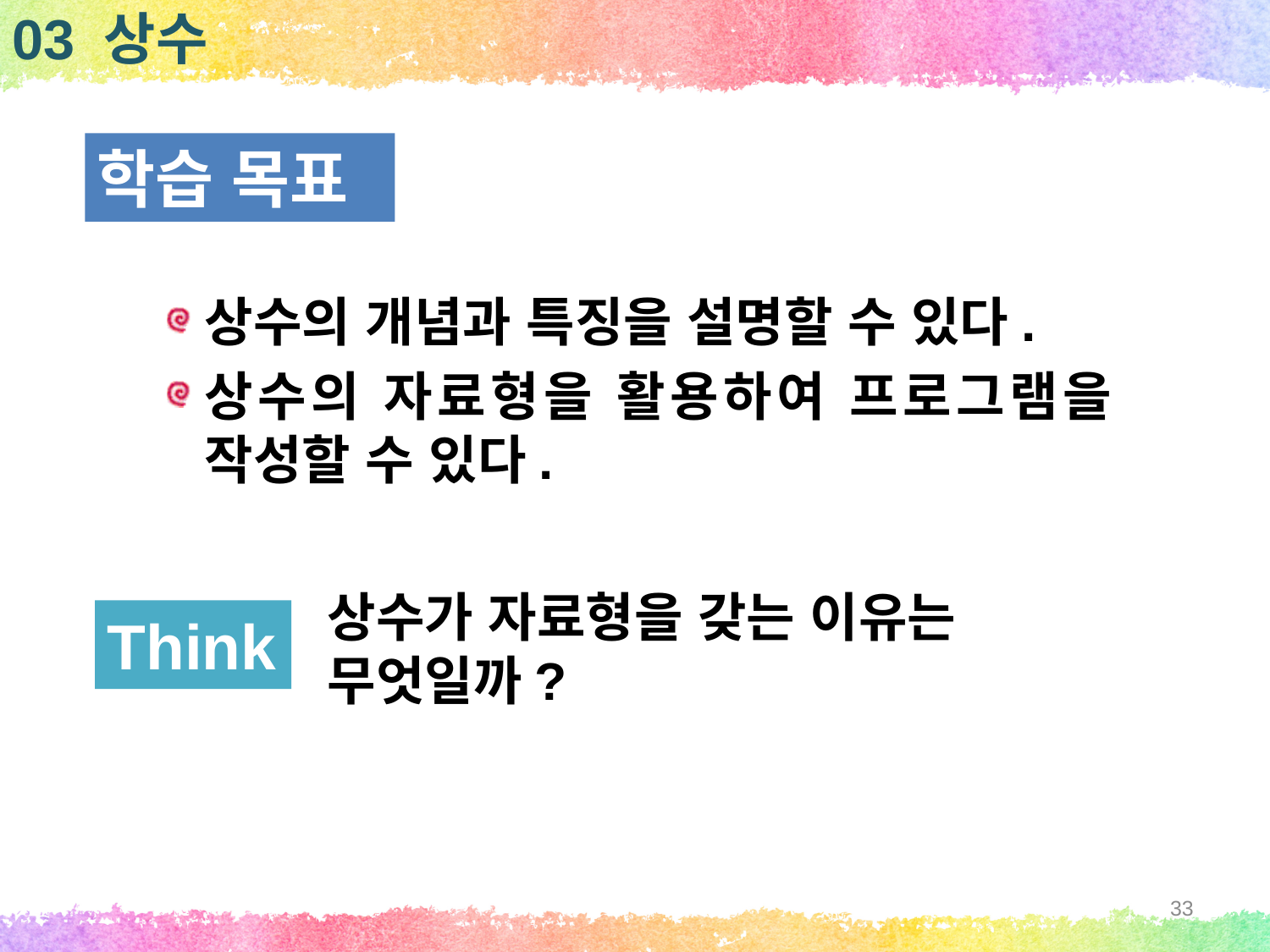

03 상수
학습 목표
상수의 개념과 특징을 설명할 수 있다.
상수의 자료형을 활용하여 프로그램을 작성할 수 있다.
상수가 자료형을 갖는 이유는 무엇일까?
Think
33